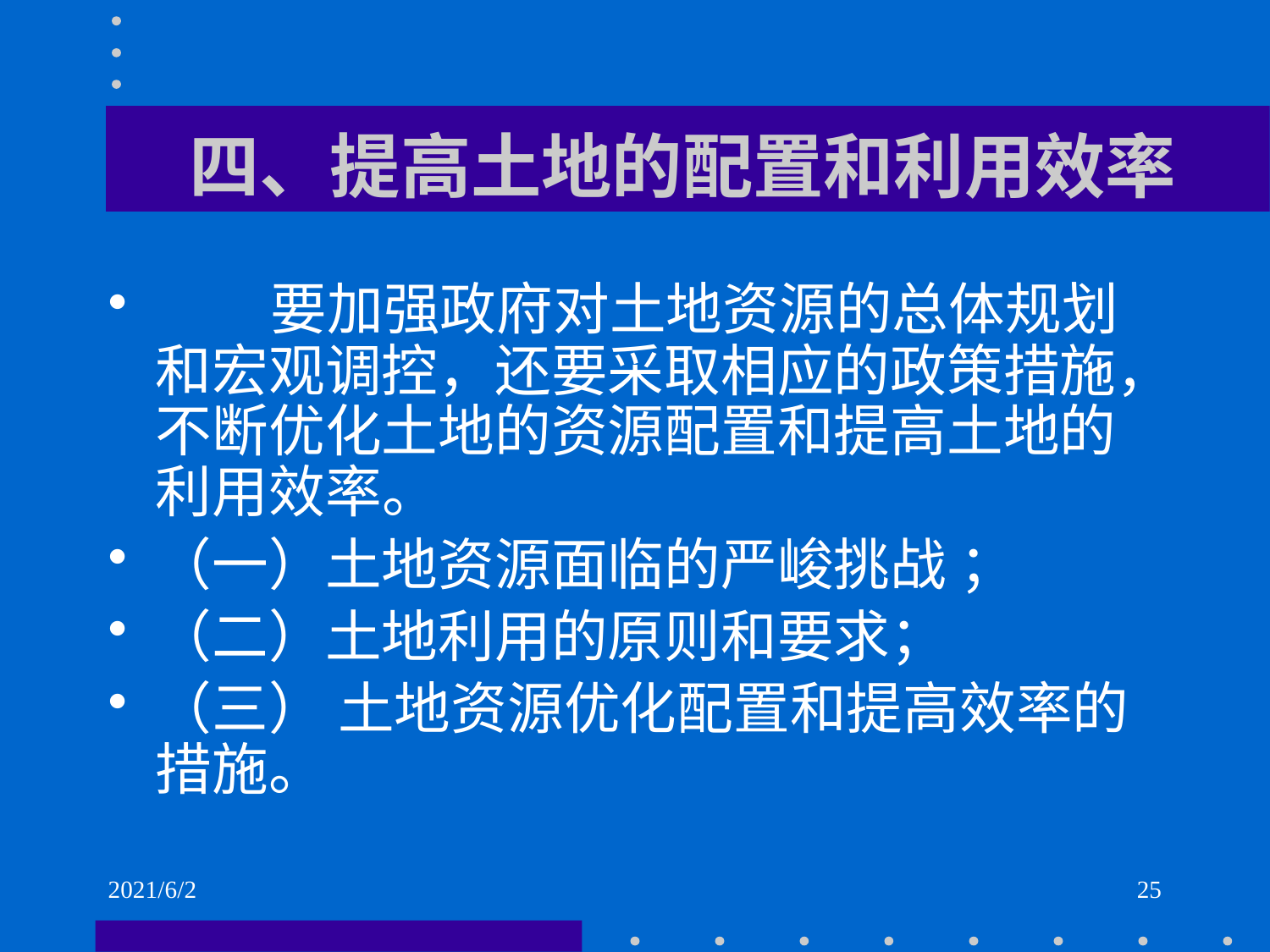

# 四、提高土地的配置和利用效率
        要加强政府对土地资源的总体规划和宏观调控，还要采取相应的政策措施，不断优化土地的资源配置和提高土地的利用效率。
（一）土地资源面临的严峻挑战 ；
（二）土地利用的原则和要求；
（三） 土地资源优化配置和提高效率的措施。
2021/6/2
25